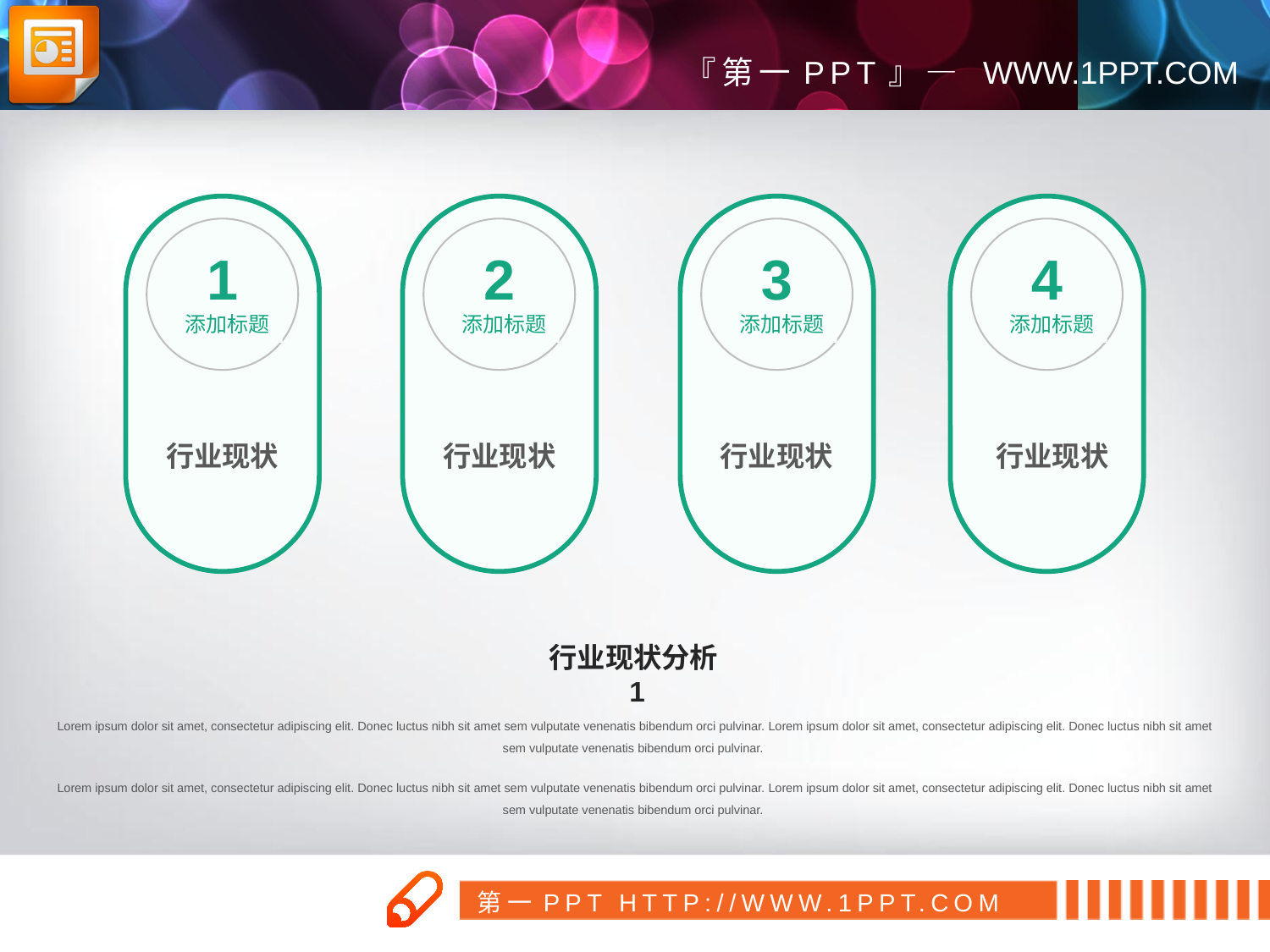

1
2
3
4

添加标题
添加标题
添加标题
添加标题
行业现状
行业现状
行业现状
行业现状
行业现状分析1
Lorem ipsum dolor sit amet, consectetur adipiscing elit. Donec luctus nibh sit amet sem vulputate venenatis bibendum orci pulvinar. Lorem ipsum dolor sit amet, consectetur adipiscing elit. Donec luctus nibh sit amet sem vulputate venenatis bibendum orci pulvinar.
Lorem ipsum dolor sit amet, consectetur adipiscing elit. Donec luctus nibh sit amet sem vulputate venenatis bibendum orci pulvinar. Lorem ipsum dolor sit amet, consectetur adipiscing elit. Donec luctus nibh sit amet sem vulputate venenatis bibendum orci pulvinar.